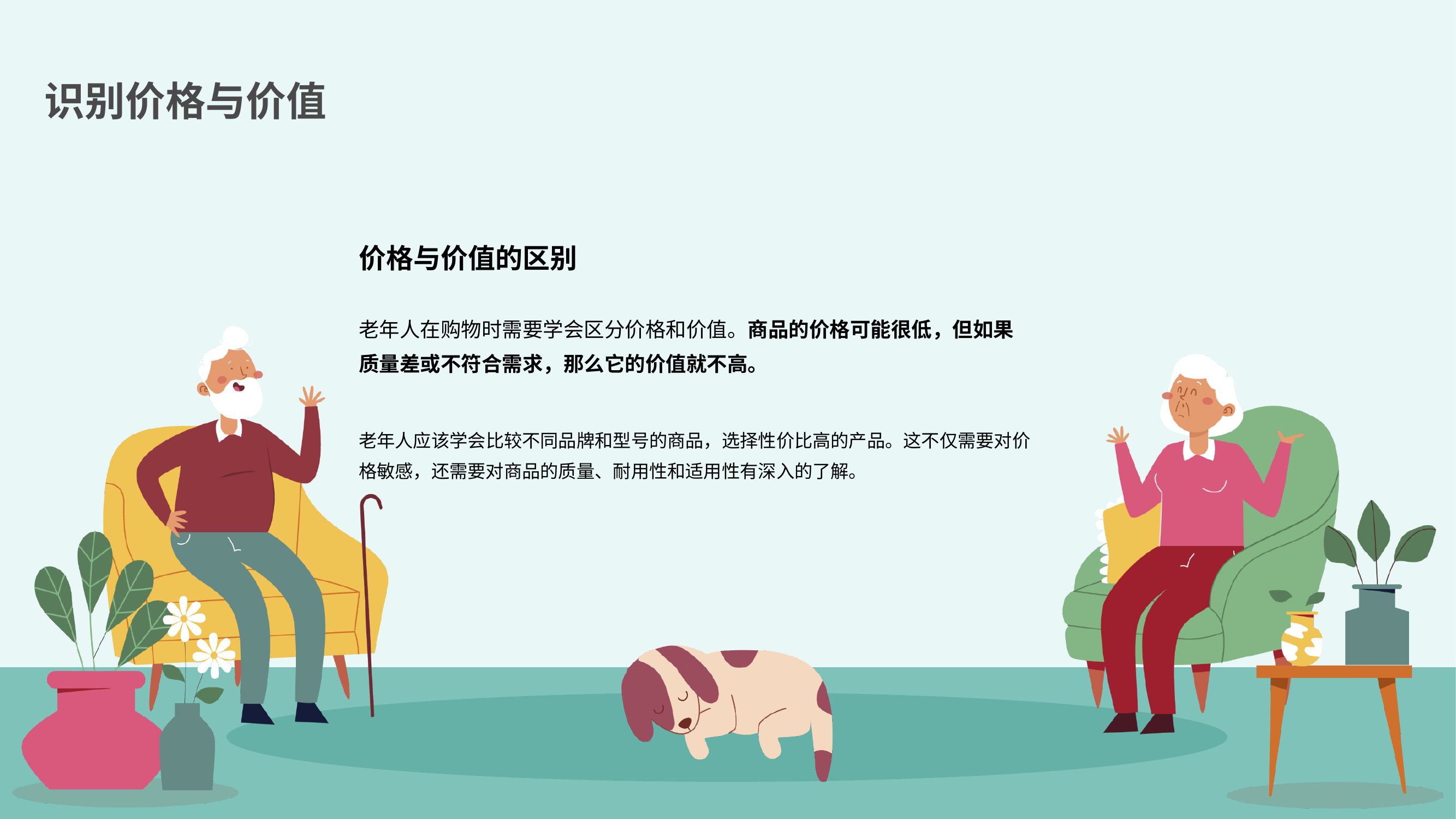

识别价格与价值
价格与价值的区别
老年人在购物时需要学会区分价格和价值。商品的价格可能很低，但如果质量差或不符合需求，那么它的价值就不高。
老年人应该学会比较不同品牌和型号的商品，选择性价比高的产品。这不仅需要对价格敏感，还需要对商品的质量、耐用性和适用性有深入的了解。